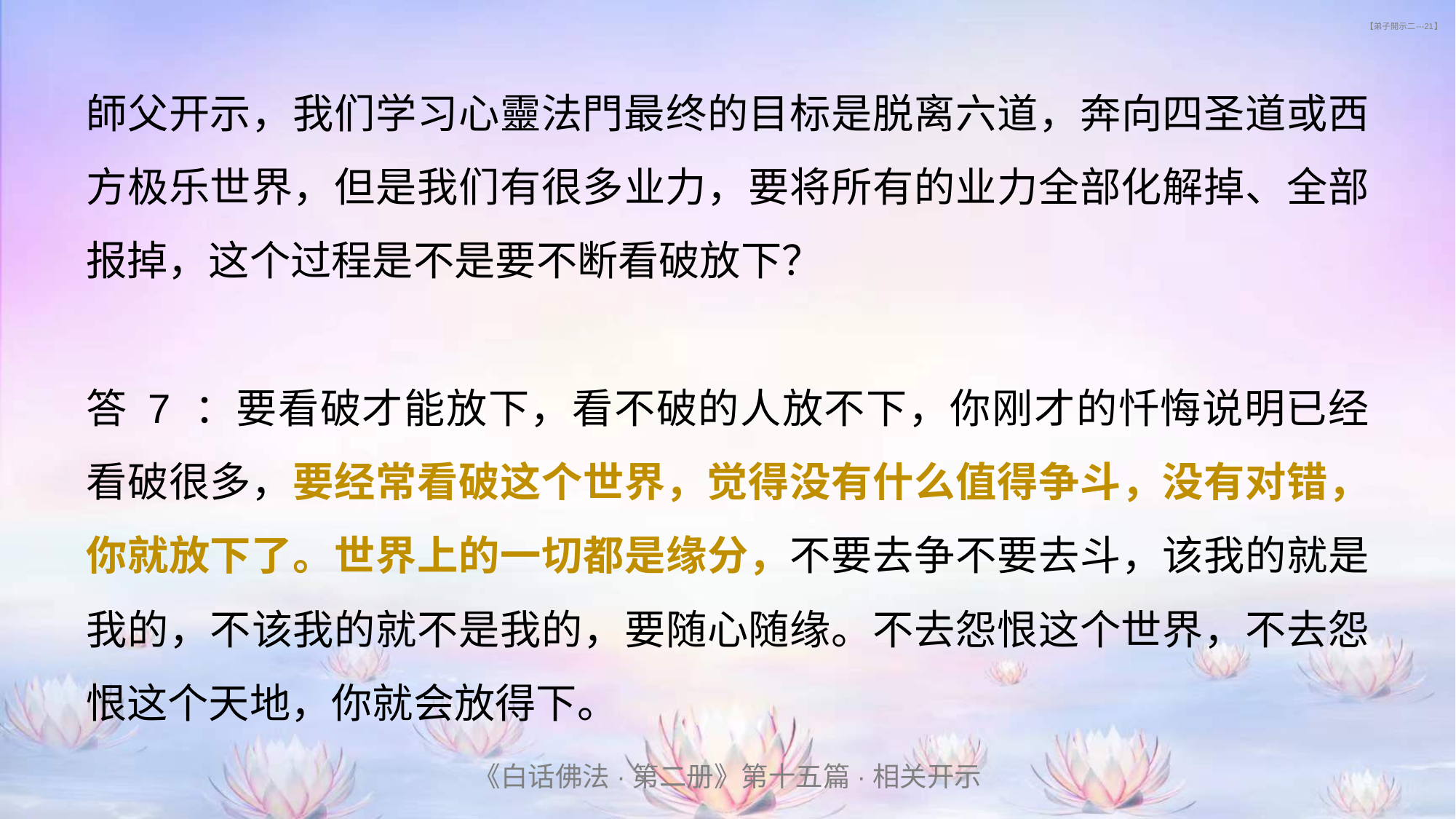

# 【弟子開示二---21】
師父开示，我们学习心靈法門最终的目标是脱离六道，奔向四圣道或西方极乐世界，但是我们有很多业力，要将所有的业力全部化解掉、全部报掉，这个过程是不是要不断看破放下？

答 7 ：要看破才能放下，看不破的人放不下，你刚才的忏悔说明已经看破很多，要经常看破这个世界，觉得没有什么值得争斗，没有对错，你就放下了。世界上的一切都是缘分，不要去争不要去斗，该我的就是我的，不该我的就不是我的，要随心随缘。不去怨恨这个世界，不去怨恨这个天地，你就会放得下。
《白话佛法·第二册》第十五篇·相关开示